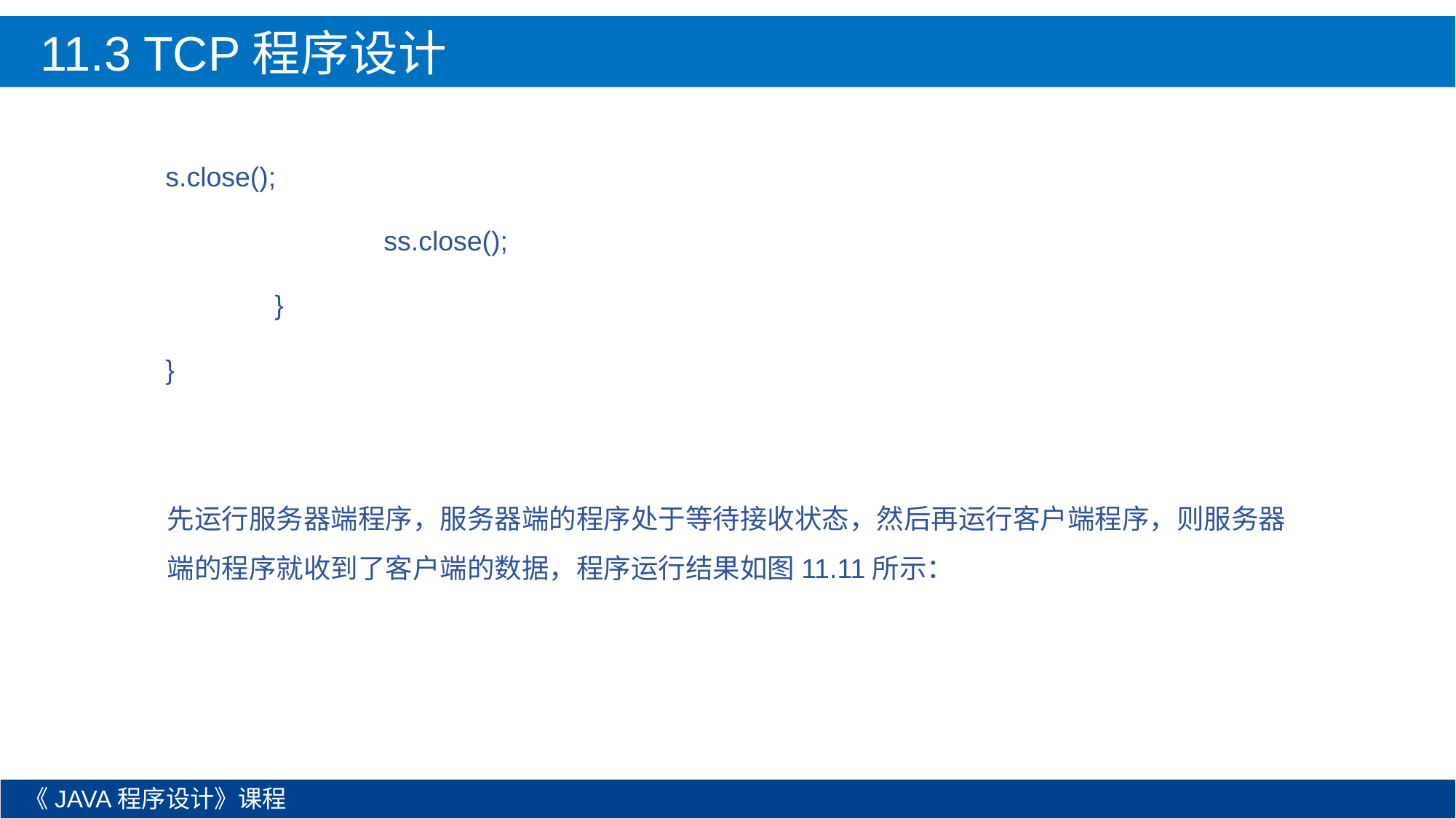

11.3 TCP程序设计
s.close();
		ss.close();
	}
}
先运行服务器端程序，服务器端的程序处于等待接收状态，然后再运行客户端程序，则服务器端的程序就收到了客户端的数据，程序运行结果如图11.11所示：
《JAVA程序设计》课程